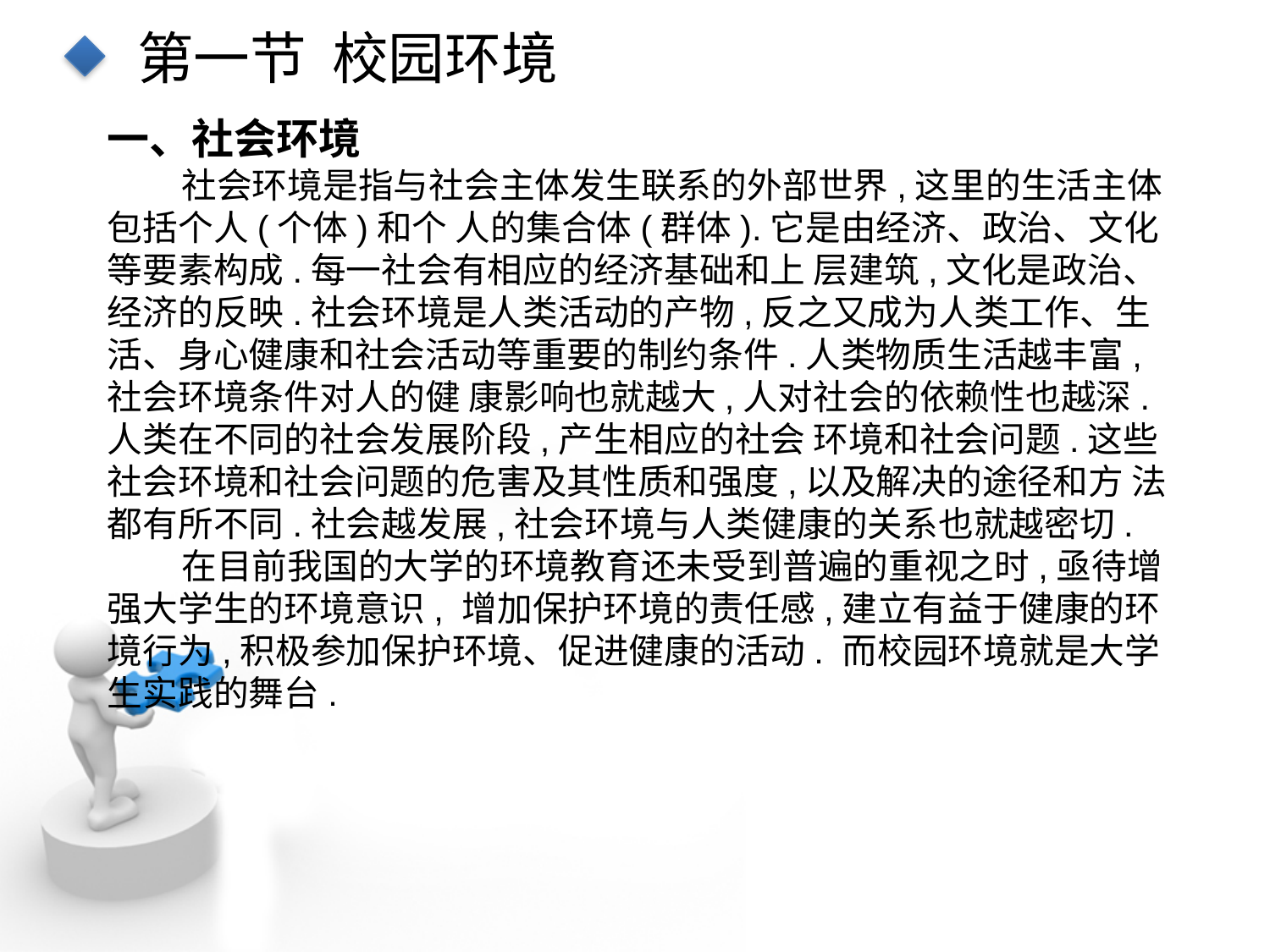

第一节  校园环境

一、社会环境
社会环境是指与社会主体发生联系的外部世界,这里的生活主体包括个人(个体)和个 人的集合体(群体).它是由经济、政治、文化等要素构成.每一社会有相应的经济基础和上 层建筑,文化是政治、经济的反映.社会环境是人类活动的产物,反之又成为人类工作、生 活、身心健康和社会活动等重要的制约条件.人类物质生活越丰富,社会环境条件对人的健 康影响也就越大,人对社会的依赖性也越深.人类在不同的社会发展阶段,产生相应的社会 环境和社会问题.这些社会环境和社会问题的危害及其性质和强度,以及解决的途径和方 法都有所不同.社会越发展,社会环境与人类健康的关系也就越密切.
在目前我国的大学的环境教育还未受到普遍的重视之时,亟待增强大学生的环境意识, 增加保护环境的责任感,建立有益于健康的环境行为,积极参加保护环境、促进健康的活动. 而校园环境就是大学生实践的舞台.
点击添加文本
点击添加文本
点击添加文本
点击添加文本